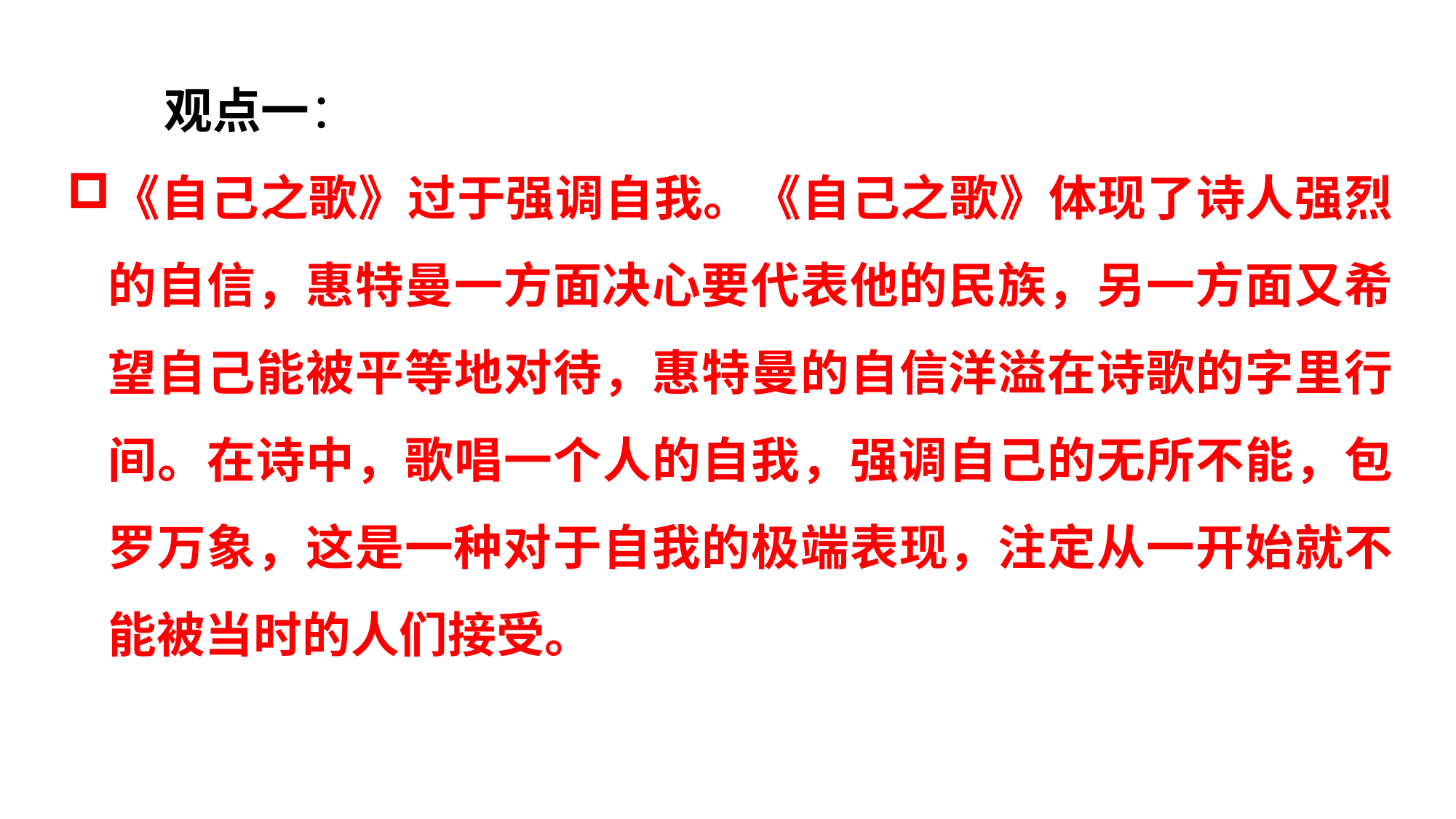

观点一：
《自己之歌》过于强调自我。《自己之歌》体现了诗人强烈的自信，惠特曼一方面决心要代表他的民族，另一方面又希望自己能被平等地对待，惠特曼的自信洋溢在诗歌的字里行间。在诗中，歌唱一个人的自我，强调自己的无所不能，包罗万象，这是一种对于自我的极端表现，注定从一开始就不能被当时的人们接受。